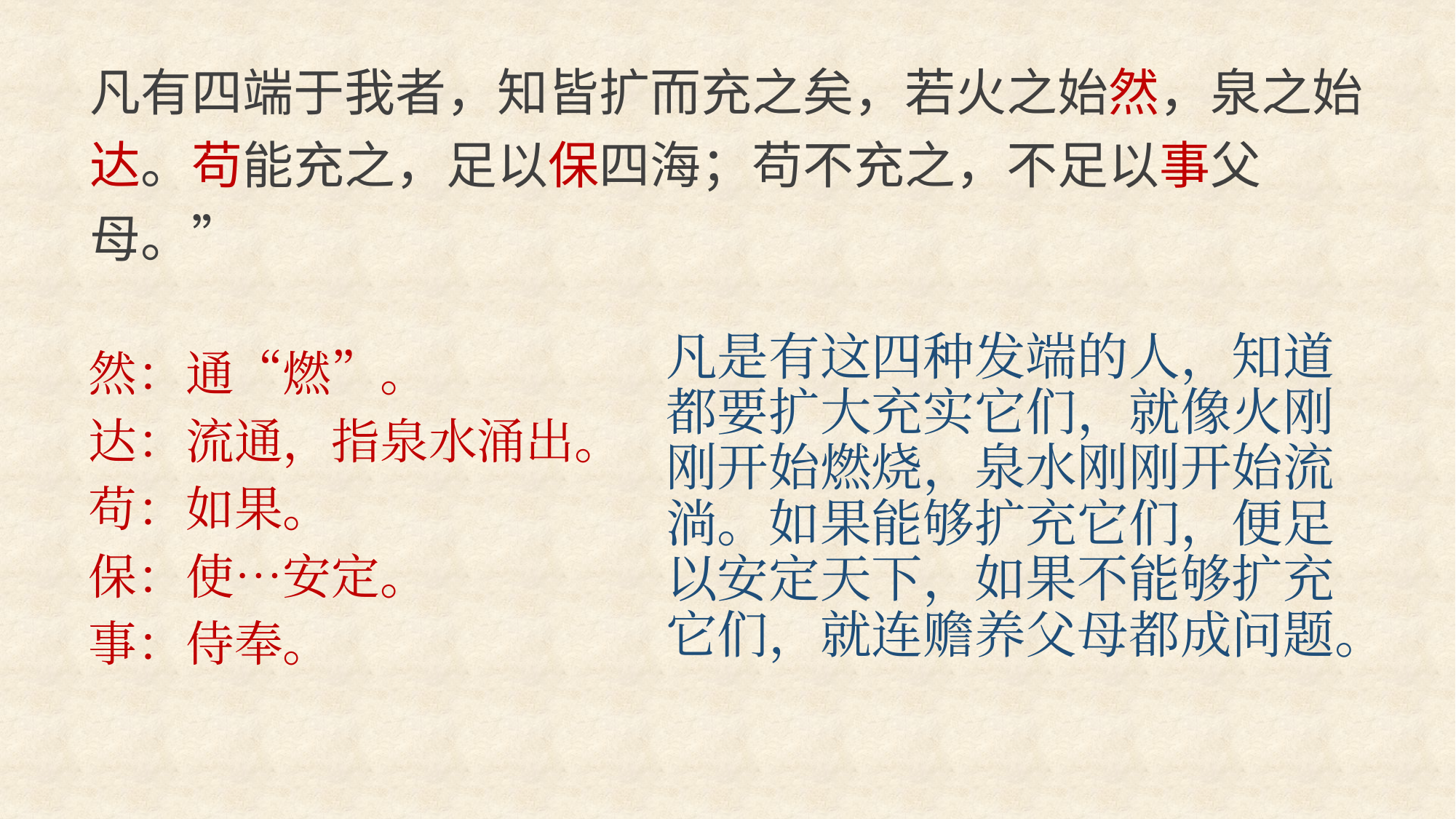

凡有四端于我者，知皆扩而充之矣，若火之始然，泉之始达。苟能充之，足以保四海；苟不充之，不足以事父母。”
凡是有这四种发端的人，知道都要扩大充实它们，就像火刚刚开始燃烧，泉水刚刚开始流淌。如果能够扩充它们，便足以安定天下，如果不能够扩充它们，就连赡养父母都成问题。
然：通“燃”。
达：流通，指泉水涌出。
苟：如果。
保：使…安定。
事：侍奉。